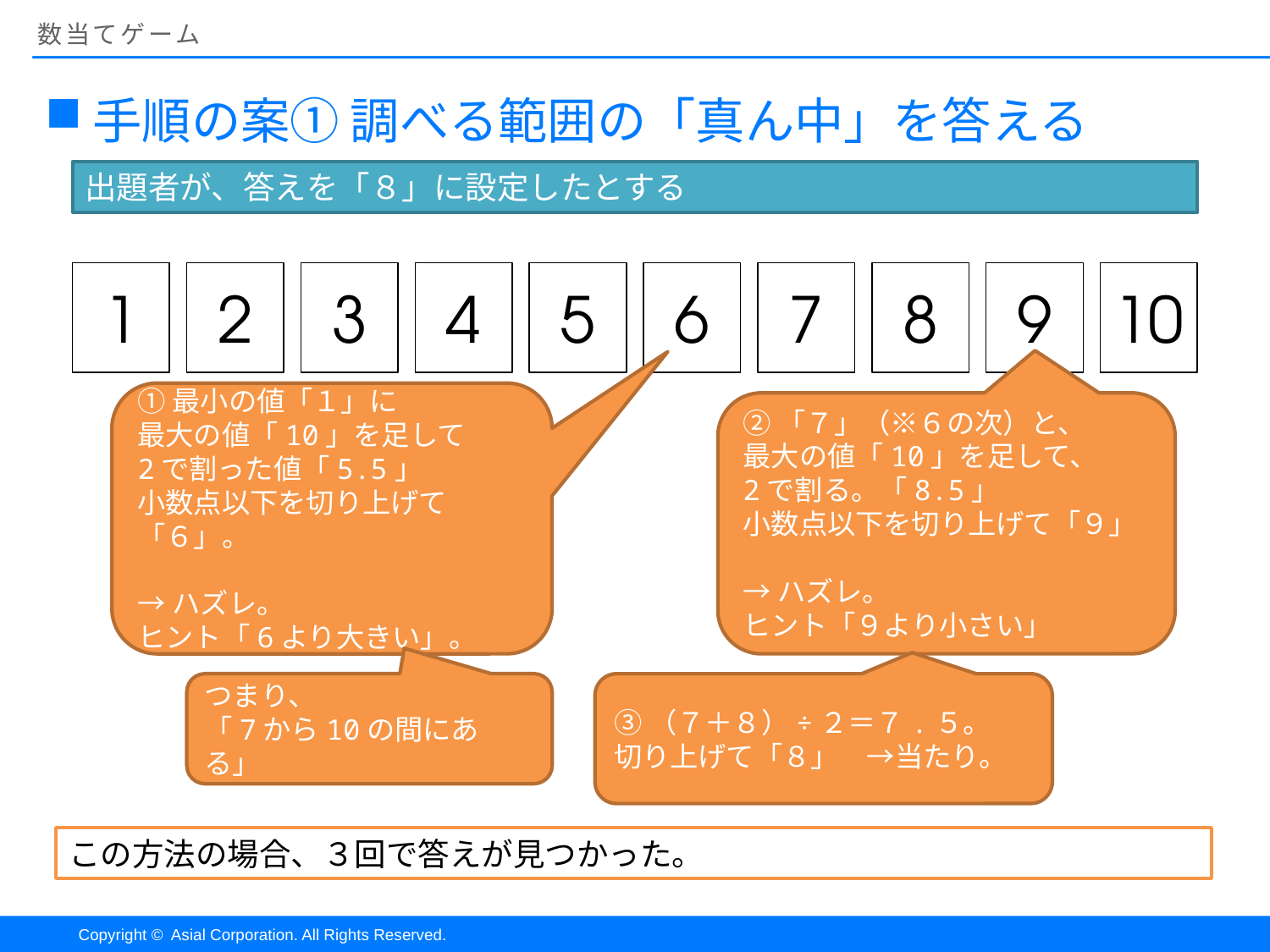

# 数当てゲーム

手順の案① 調べる範囲の「真ん中」を答える

出題者が、答えを「８」に設定したとする
8
9
10
1
2
3
4
5
6
7
①最小の値「１」に
最大の値「10」を足して
2で割った値「5.5」
小数点以下を切り上げて「６」。

→ハズレ。
ヒント「6より大きい」。
②「７」（※６の次）と、
最大の値「10」を足して、
2で割る。「8.5」
小数点以下を切り上げて「９」

→ハズレ。
ヒント「９より小さい」
つまり、
「7から10の間にある」
③（７＋８）÷２＝７.５。
切り上げて「８」　→当たり。
この方法の場合、３回で答えが見つかった。